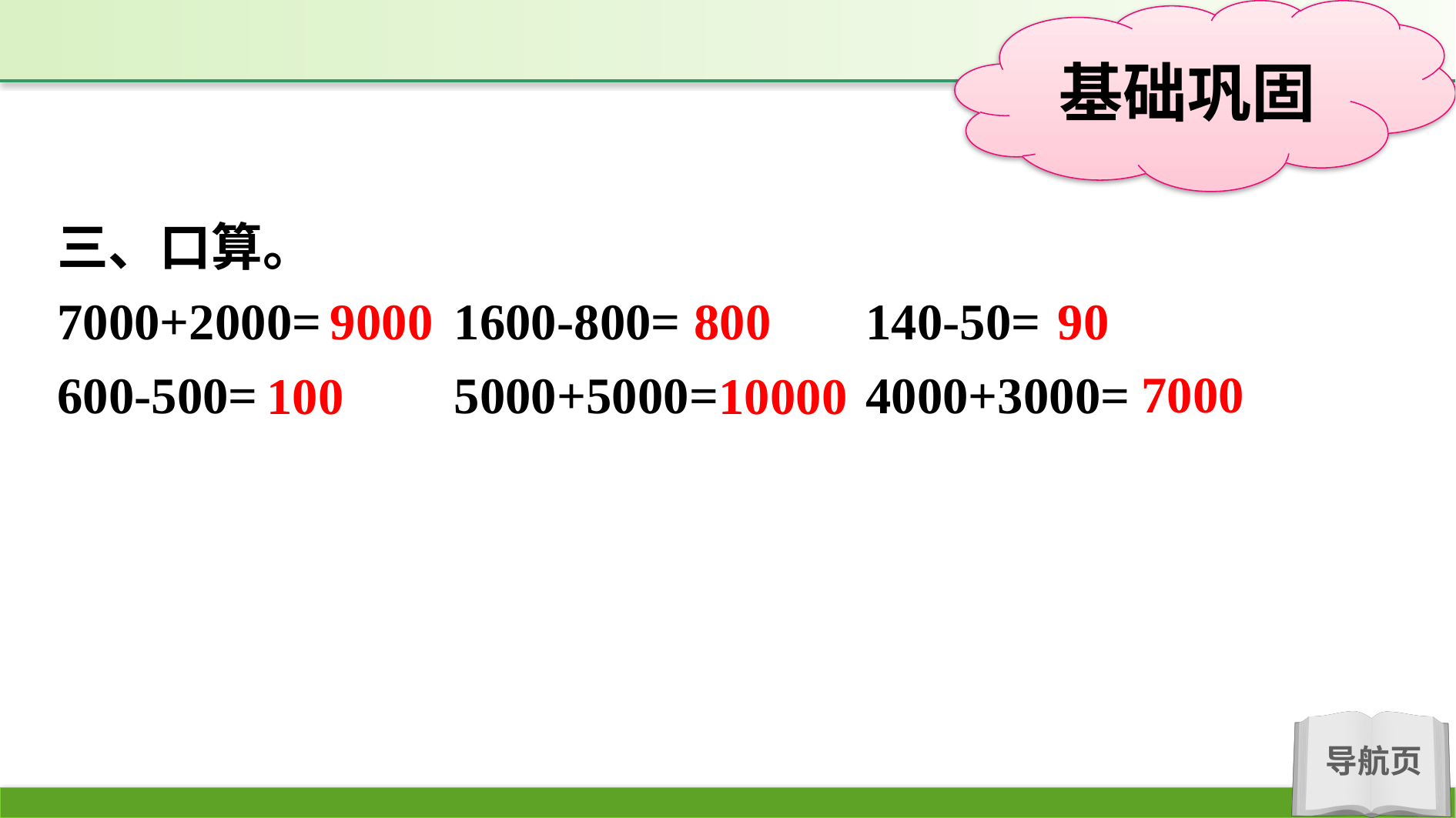

三、口算。
7000+2000=		1600-800=		140-50=
600-500=		5000+5000=		4000+3000=
800
90
9000
7000
10000
100